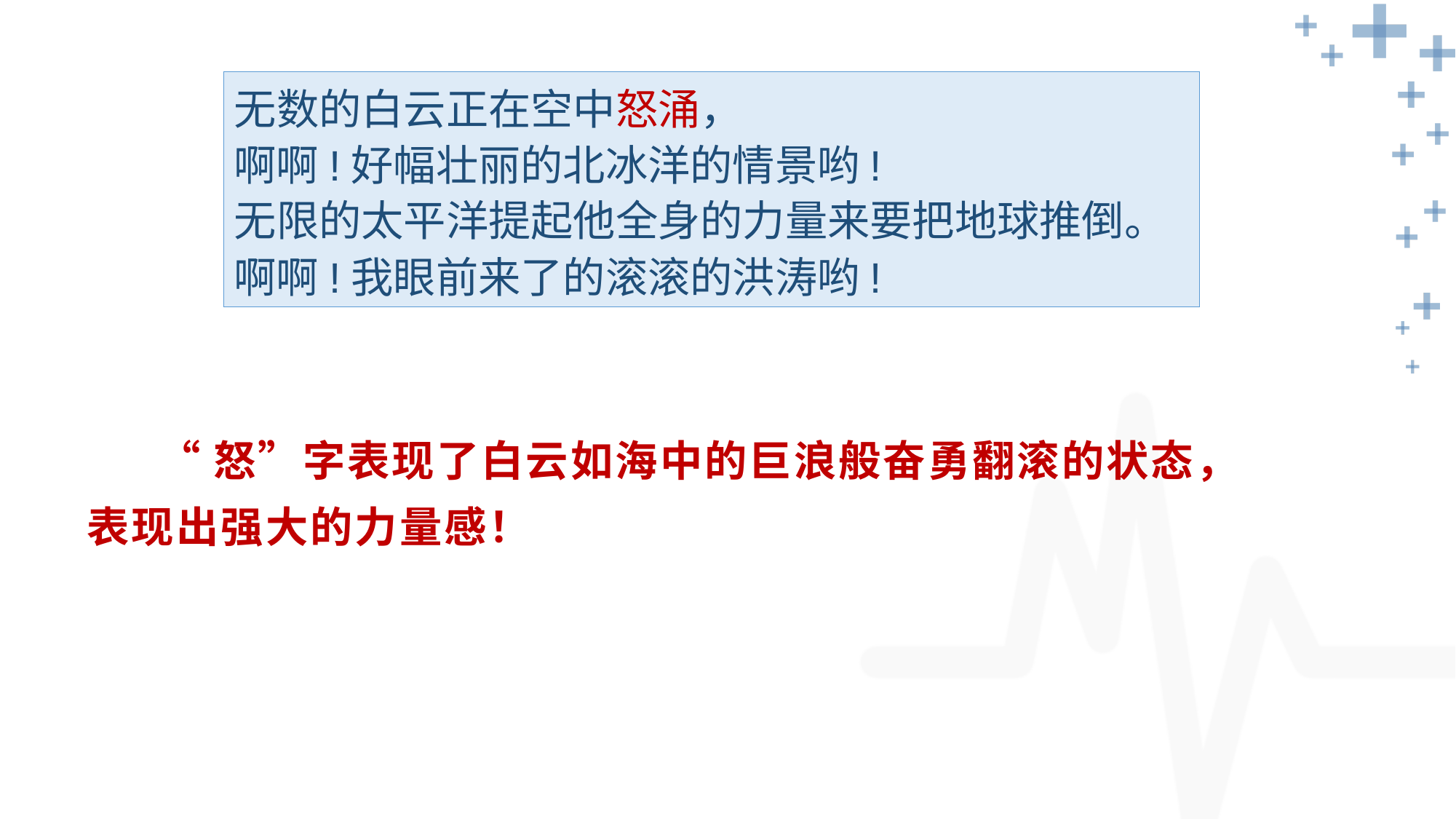

无数的白云正在空中怒涌，
啊啊!好幅壮丽的北冰洋的情景哟!
无限的太平洋提起他全身的力量来要把地球推倒。
啊啊!我眼前来了的滚滚的洪涛哟!
      “怒”字表现了白云如海中的巨浪般奋勇翻滚的状态，表现出强大的力量感！